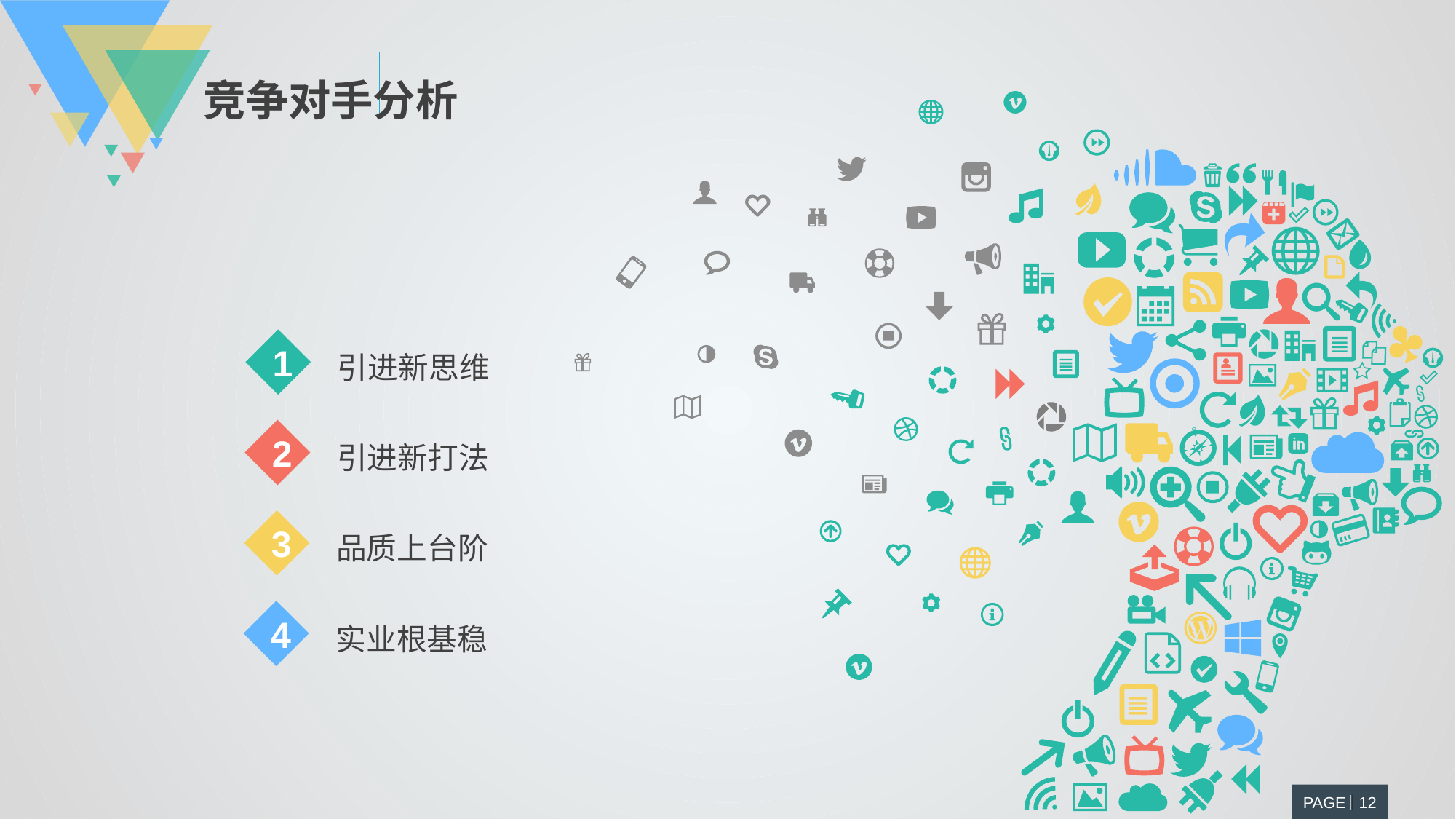

竞争对手分析

1
引进新思维
2
引进新打法
3
品质上台阶
4
实业根基稳

PAGE   12